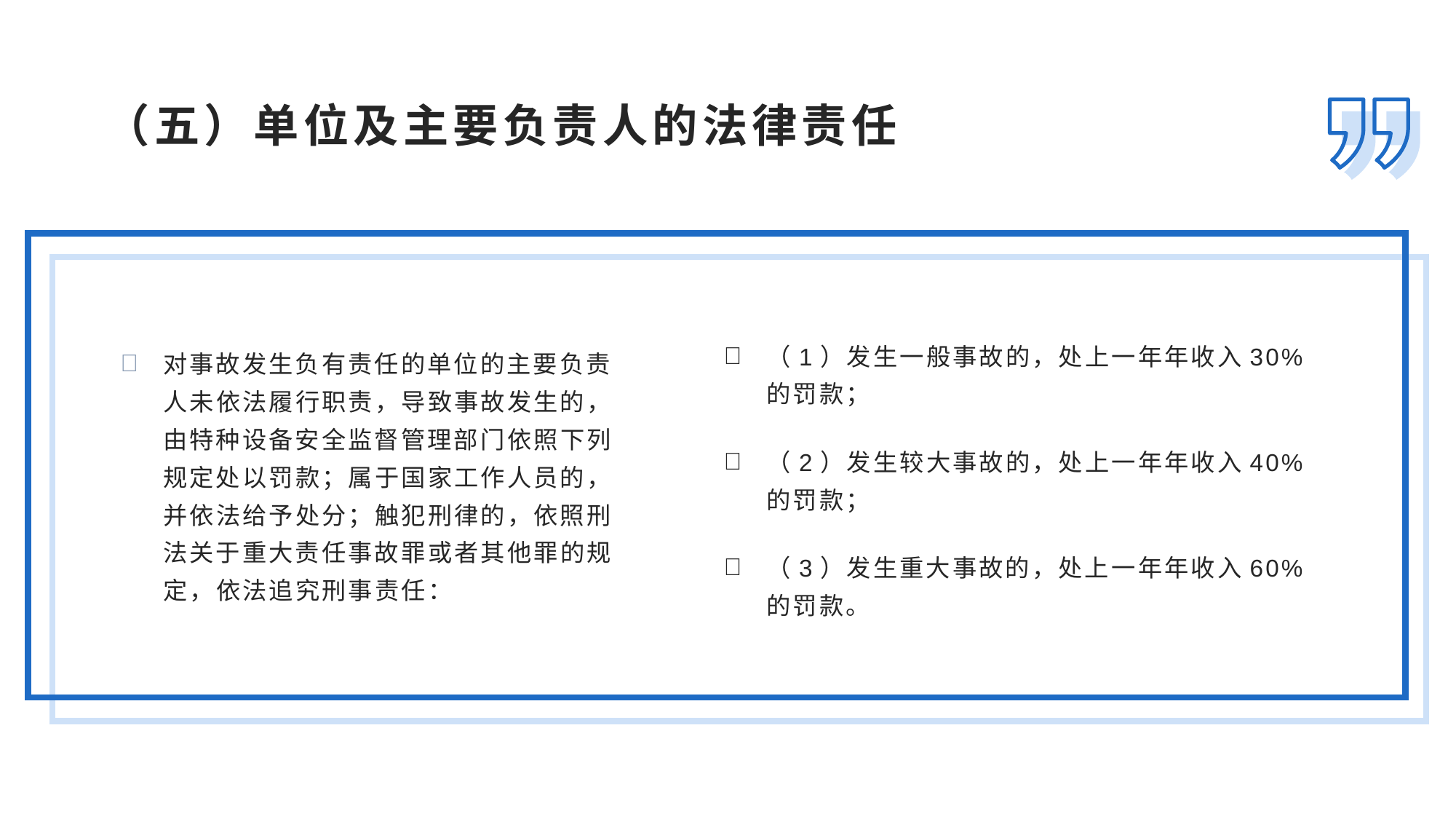

（五）单位及主要负责人的法律责任

（1）发生一般事故的，处上一年年收入30% 的罚款；
（2）发生较大事故的，处上一年年收入40% 的罚款；
（3）发生重大事故的，处上一年年收入60% 的罚款。
对事故发生负有责任的单位的主要负责人未依法履行职责，导致事故发生的，由特种设备安全监督管理部门依照下列规定处以罚款；属于国家工作人员的，并依法给予处分；触犯刑律的，依照刑法关于重大责任事故罪或者其他罪的规定，依法追究刑事责任：